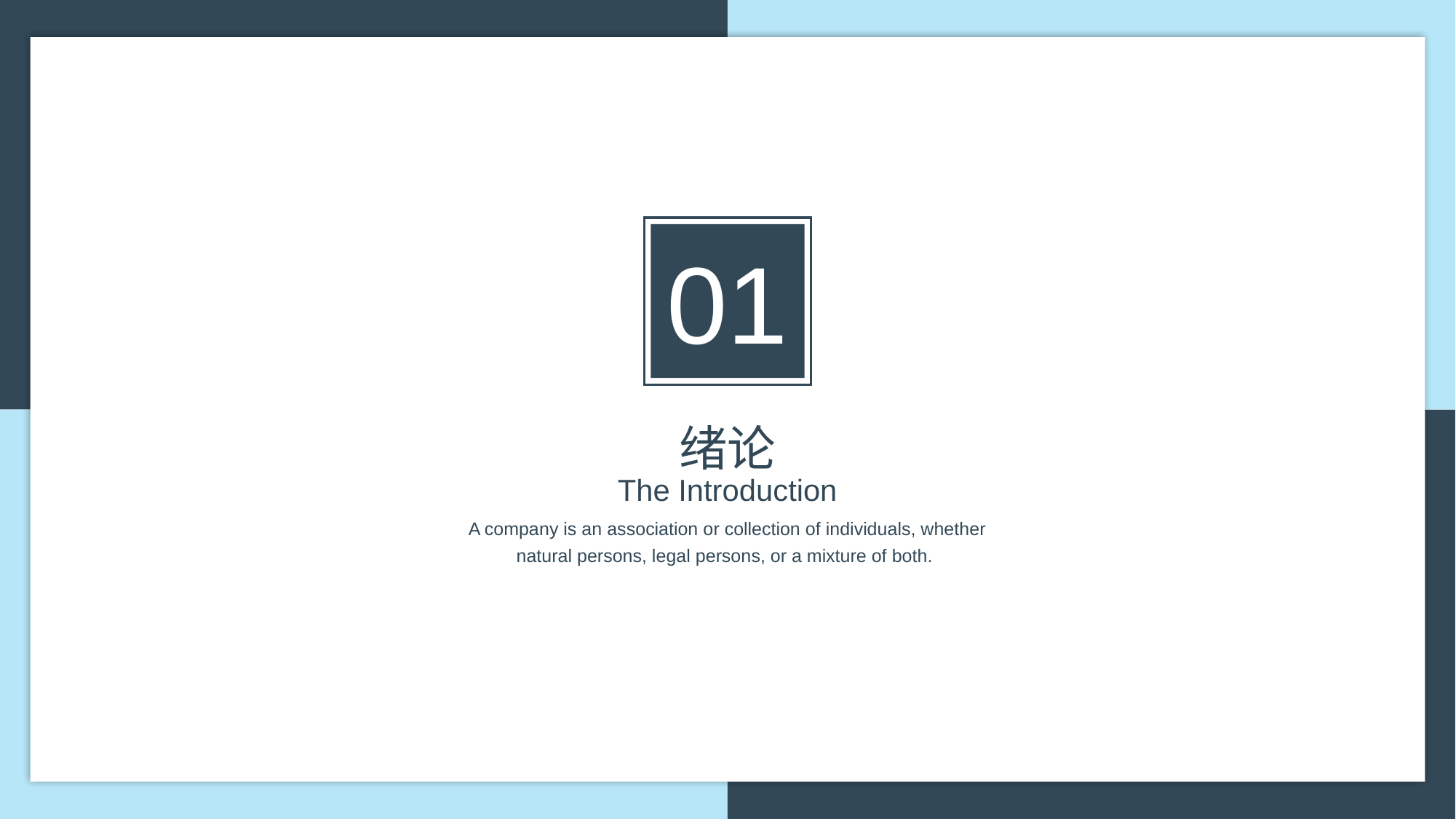

01
绪论

The Introduction
A company is an association or collection of individuals, whether natural persons, legal persons, or a mixture of both.